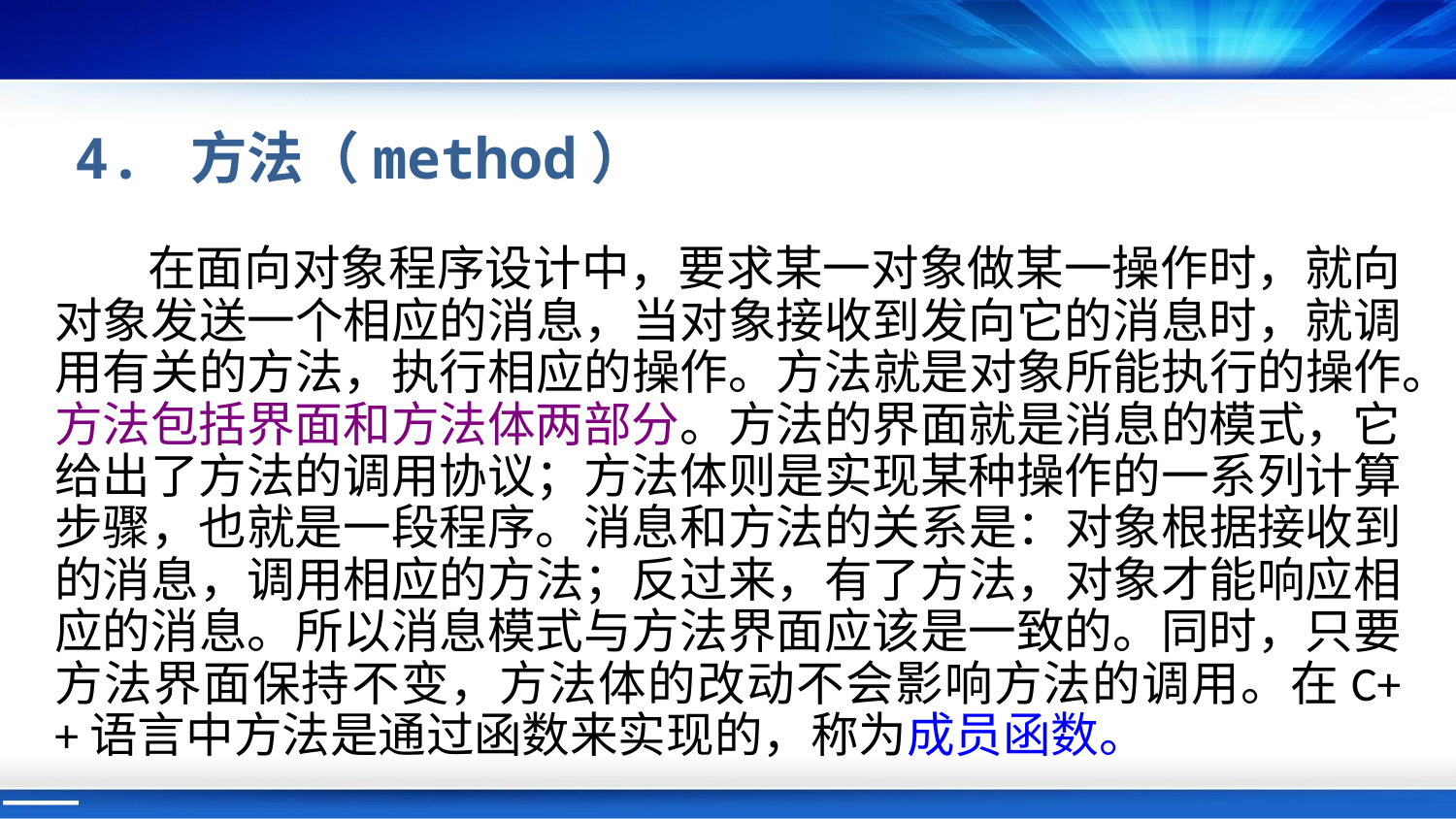

# 4. 方法（method）
 在面向对象程序设计中，要求某一对象做某一操作时，就向对象发送一个相应的消息，当对象接收到发向它的消息时，就调用有关的方法，执行相应的操作。方法就是对象所能执行的操作。方法包括界面和方法体两部分。方法的界面就是消息的模式，它给出了方法的调用协议；方法体则是实现某种操作的一系列计算步骤，也就是一段程序。消息和方法的关系是：对象根据接收到的消息，调用相应的方法；反过来，有了方法，对象才能响应相应的消息。所以消息模式与方法界面应该是一致的。同时，只要方法界面保持不变，方法体的改动不会影响方法的调用。在C++语言中方法是通过函数来实现的，称为成员函数。